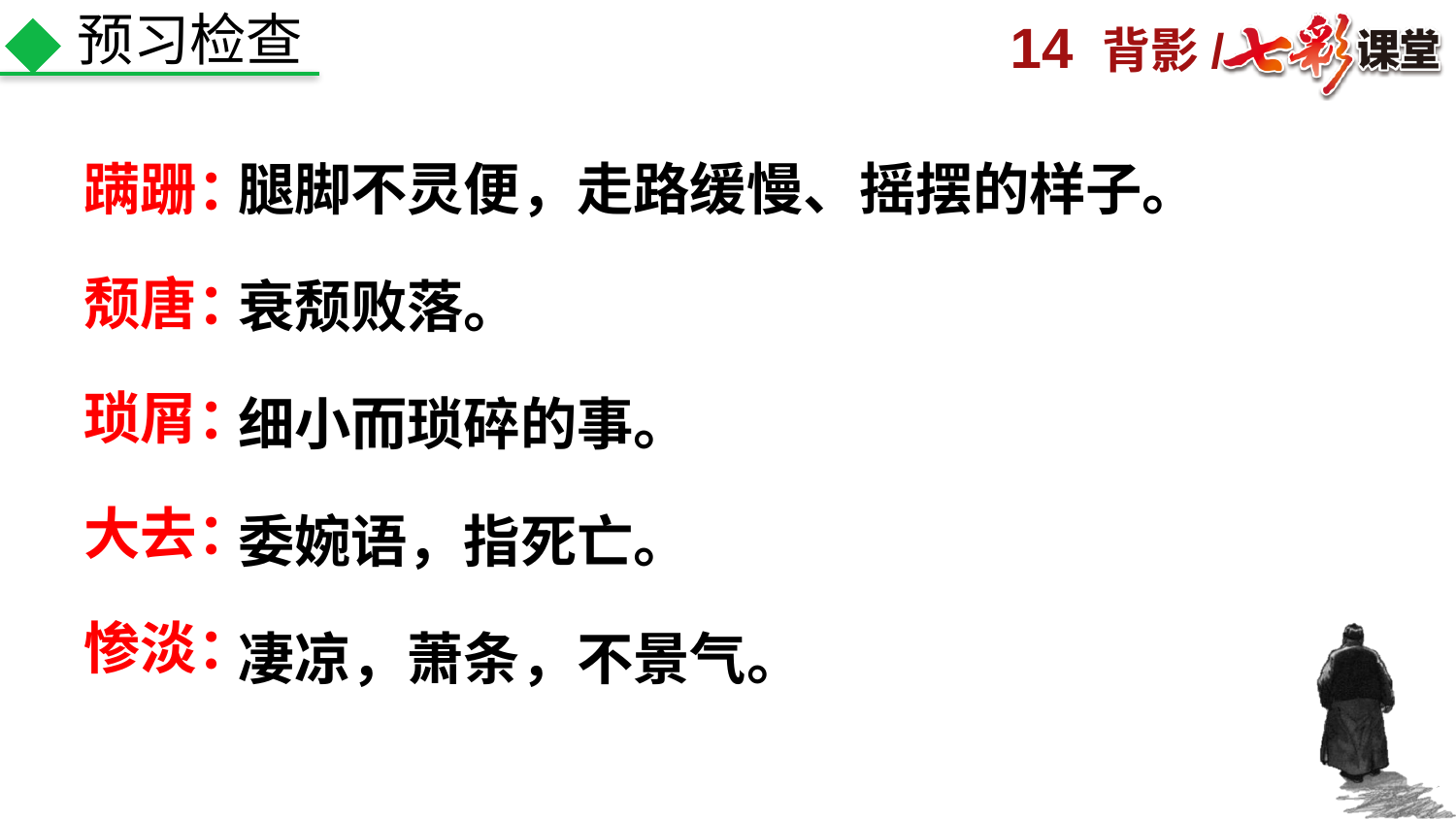

预习检查

蹒跚：
腿脚不灵便，走路缓慢、摇摆的样子。
颓唐：
衰颓败落。
琐屑：
细小而琐碎的事。
大去：
委婉语，指死亡。
惨淡：
凄凉，萧条，不景气。